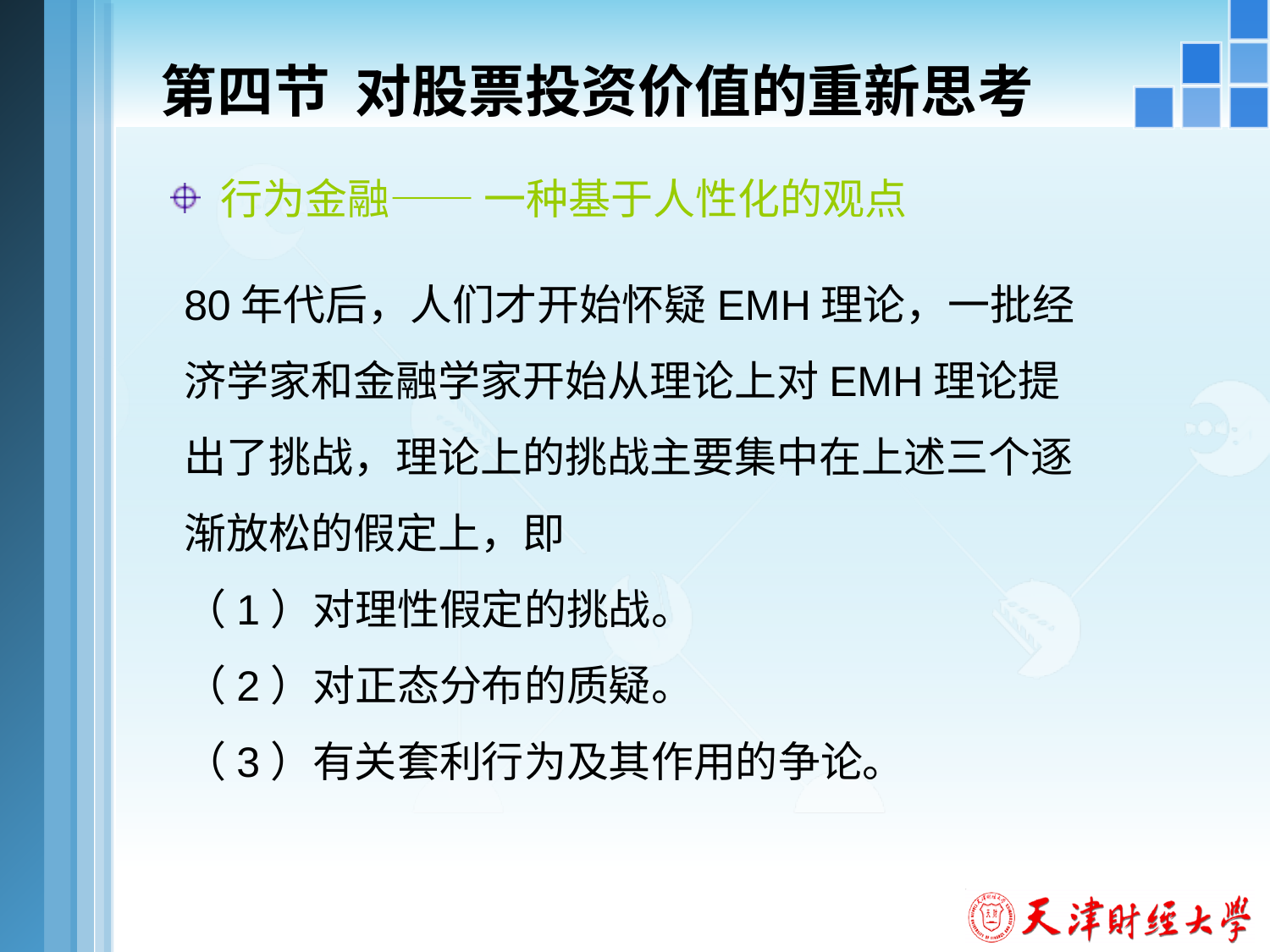

第四节  对股票投资价值的重新思考
 行为金融—— 一种基于人性化的观点
80年代后，人们才开始怀疑EMH理论，一批经济学家和金融学家开始从理论上对EMH理论提出了挑战，理论上的挑战主要集中在上述三个逐渐放松的假定上，即
（1）对理性假定的挑战。
（2）对正态分布的质疑。
（3）有关套利行为及其作用的争论。